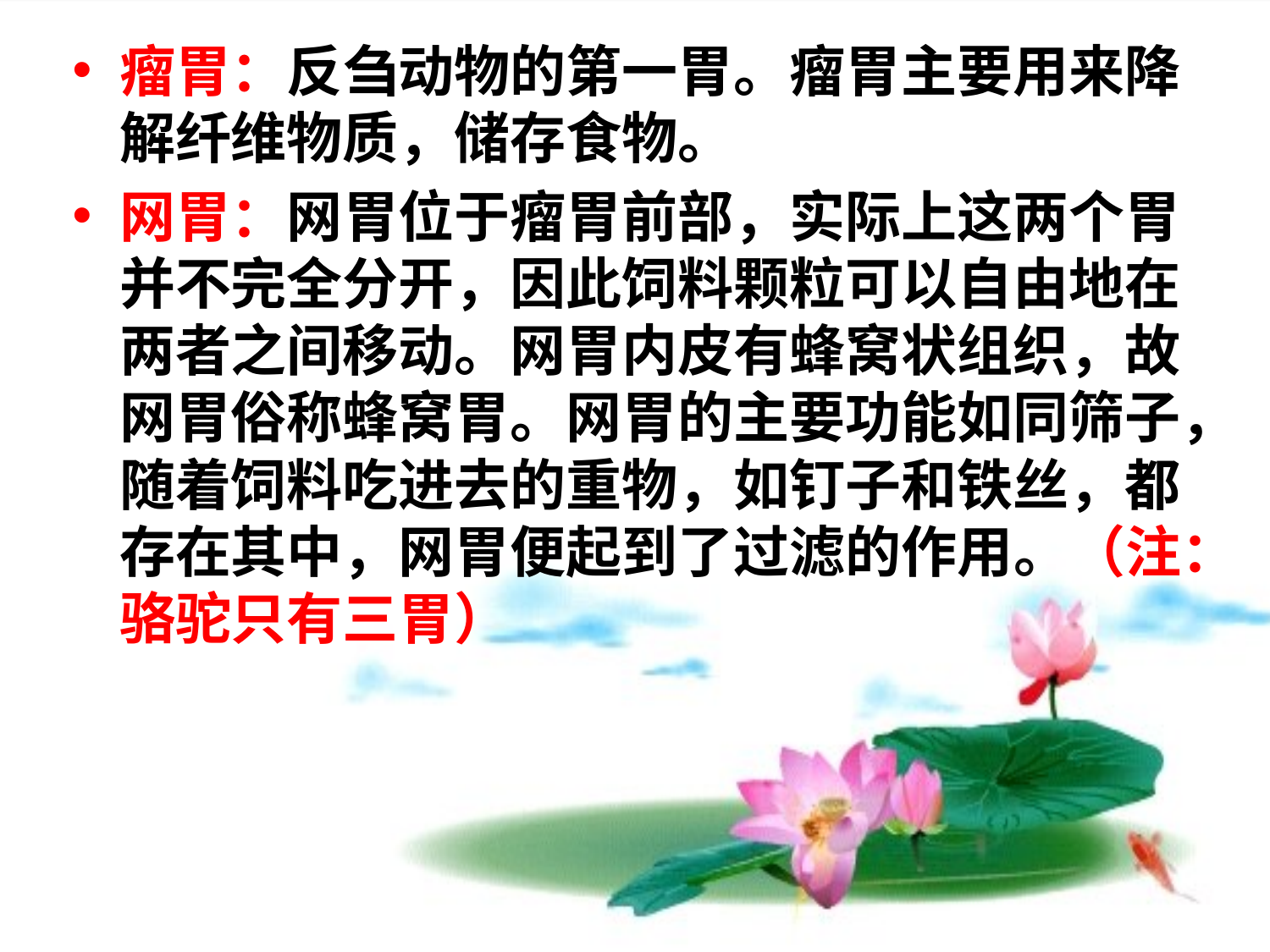

瘤胃：反刍动物的第一胃。瘤胃主要用来降解纤维物质，储存食物。
网胃：网胃位于瘤胃前部，实际上这两个胃并不完全分开，因此饲料颗粒可以自由地在两者之间移动。网胃内皮有蜂窝状组织，故网胃俗称蜂窝胃。网胃的主要功能如同筛子，随着饲料吃进去的重物，如钉子和铁丝，都存在其中，网胃便起到了过滤的作用。（注：骆驼只有三胃）